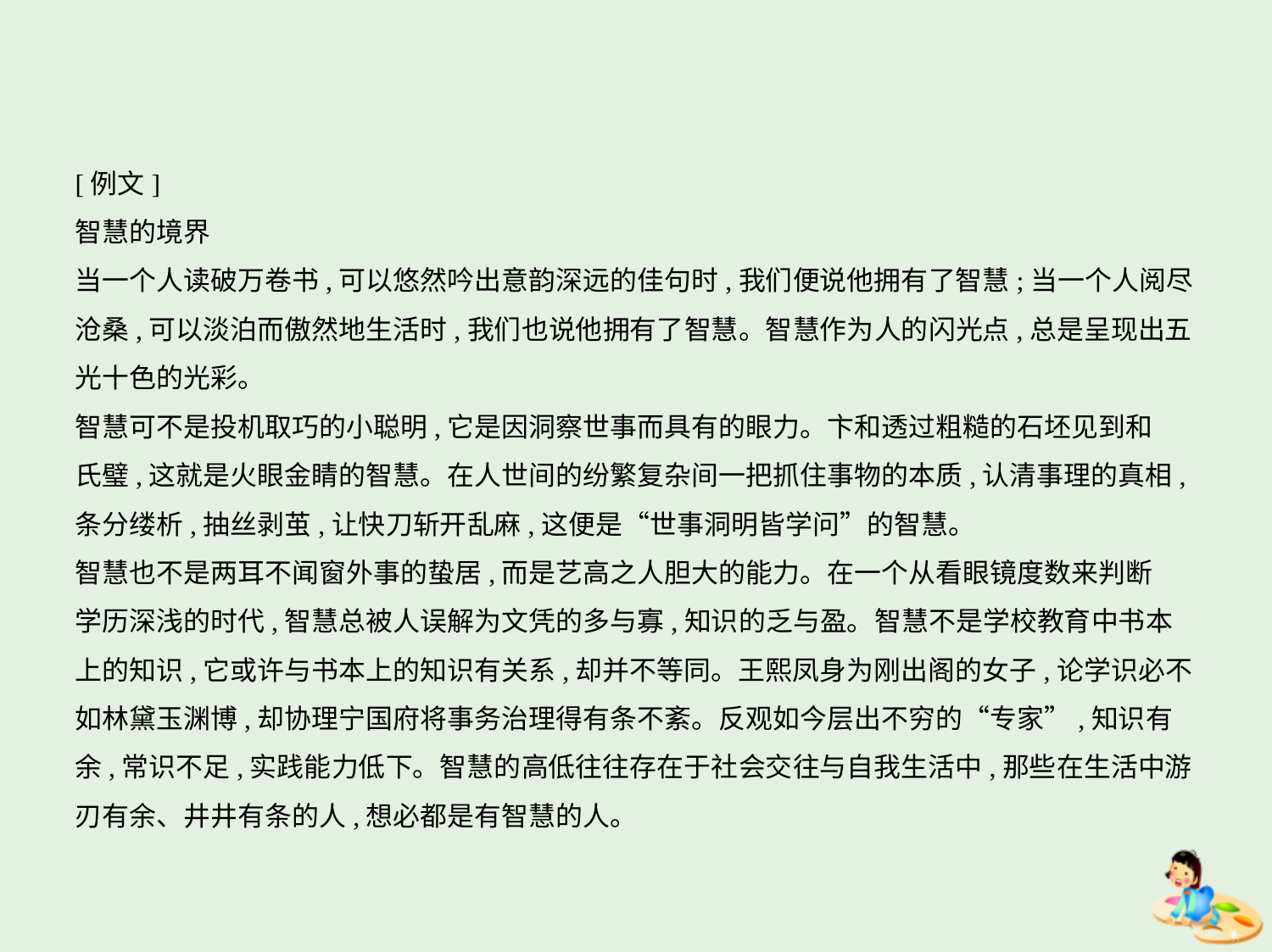

[例文]
智慧的境界
当一个人读破万卷书,可以悠然吟出意韵深远的佳句时,我们便说他拥有了智慧;当一个人阅尽
沧桑,可以淡泊而傲然地生活时,我们也说他拥有了智慧。智慧作为人的闪光点,总是呈现出五
光十色的光彩。
智慧可不是投机取巧的小聪明,它是因洞察世事而具有的眼力。卞和透过粗糙的石坯见到和
氏璧,这就是火眼金睛的智慧。在人世间的纷繁复杂间一把抓住事物的本质,认清事理的真相,
条分缕析,抽丝剥茧,让快刀斩开乱麻,这便是“世事洞明皆学问”的智慧。
智慧也不是两耳不闻窗外事的蛰居,而是艺高之人胆大的能力。在一个从看眼镜度数来判断
学历深浅的时代,智慧总被人误解为文凭的多与寡,知识的乏与盈。智慧不是学校教育中书本
上的知识,它或许与书本上的知识有关系,却并不等同。王熙凤身为刚出阁的女子,论学识必不
如林黛玉渊博,却协理宁国府将事务治理得有条不紊。反观如今层出不穷的“专家”,知识有
余,常识不足,实践能力低下。智慧的高低往往存在于社会交往与自我生活中,那些在生活中游
刃有余、井井有条的人,想必都是有智慧的人。